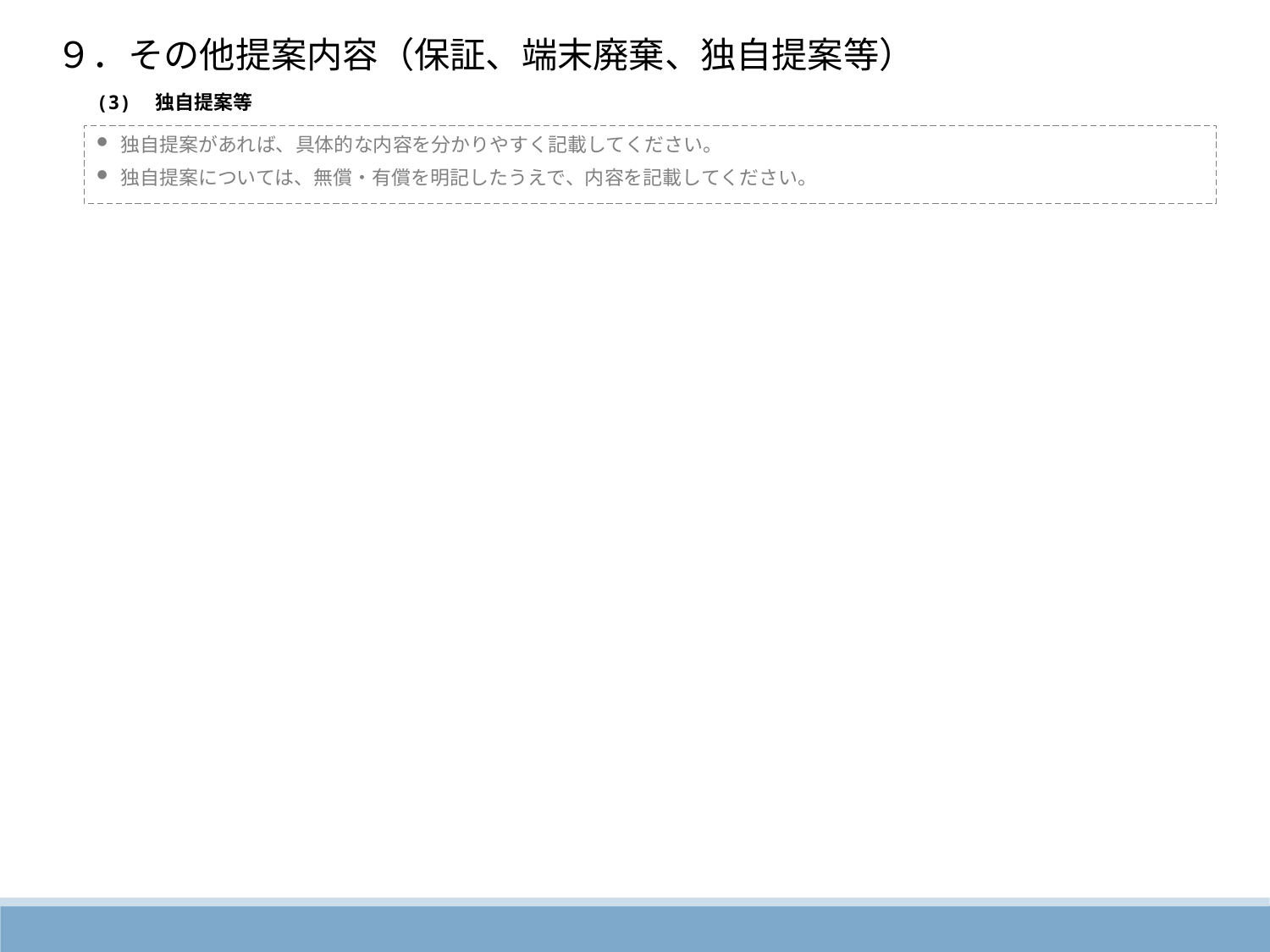

９．その他提案内容（保証、端末廃棄、独自提案等）
(3)　独自提案等
独自提案があれば、具体的な内容を分かりやすく記載してください。
独自提案については、無償・有償を明記したうえで、内容を記載してください。